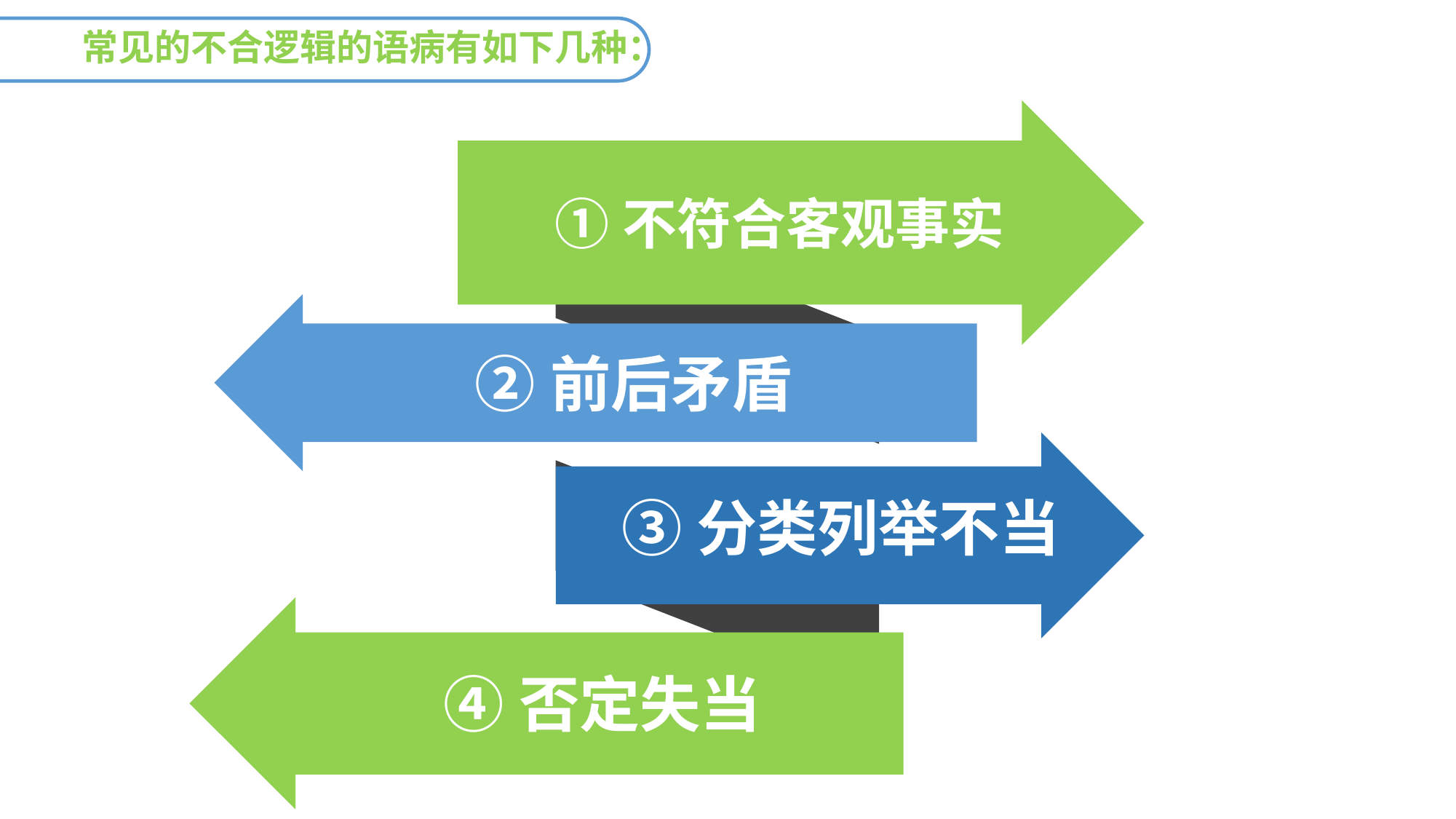

常见的不合逻辑的语病有如下几种：

  ①不符合客观事实

②前后矛盾

 ③分类列举不当

 ④否定失当
延迟符